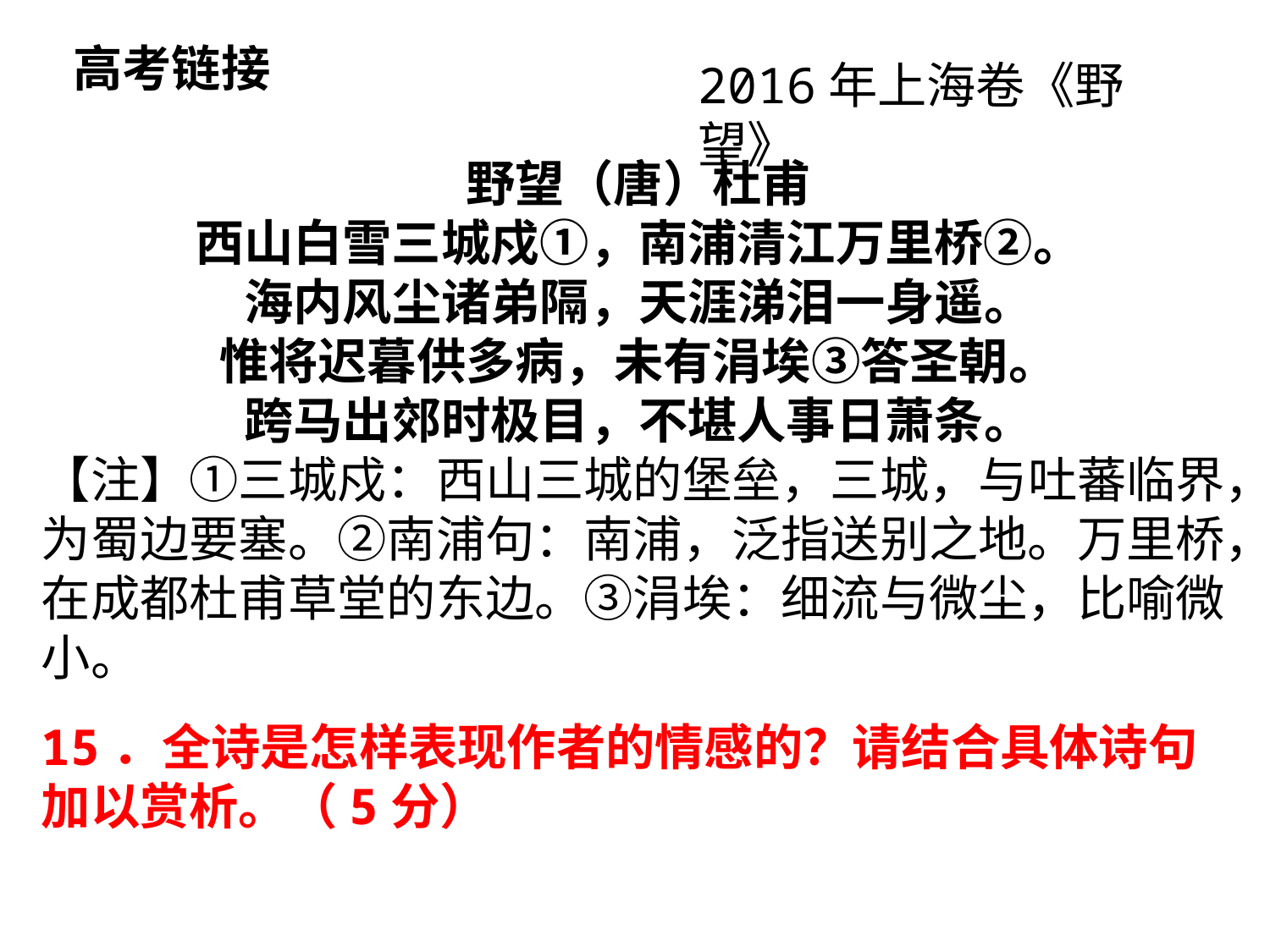

高考链接
2016年上海卷《野望》
野望（唐）杜甫
西山白雪三城戍①，南浦清江万里桥②。
海内风尘诸弟隔，天涯涕泪一身遥。
惟将迟暮供多病，未有涓埃③答圣朝。
跨马出郊时极目，不堪人事日萧条。
【注】①三城戍：西山三城的堡垒，三城，与吐蕃临界，为蜀边要塞。②南浦句：南浦，泛指送别之地。万里桥，在成都杜甫草堂的东边。③涓埃：细流与微尘，比喻微小。
15．全诗是怎样表现作者的情感的？请结合具体诗句加以赏析。（5分）